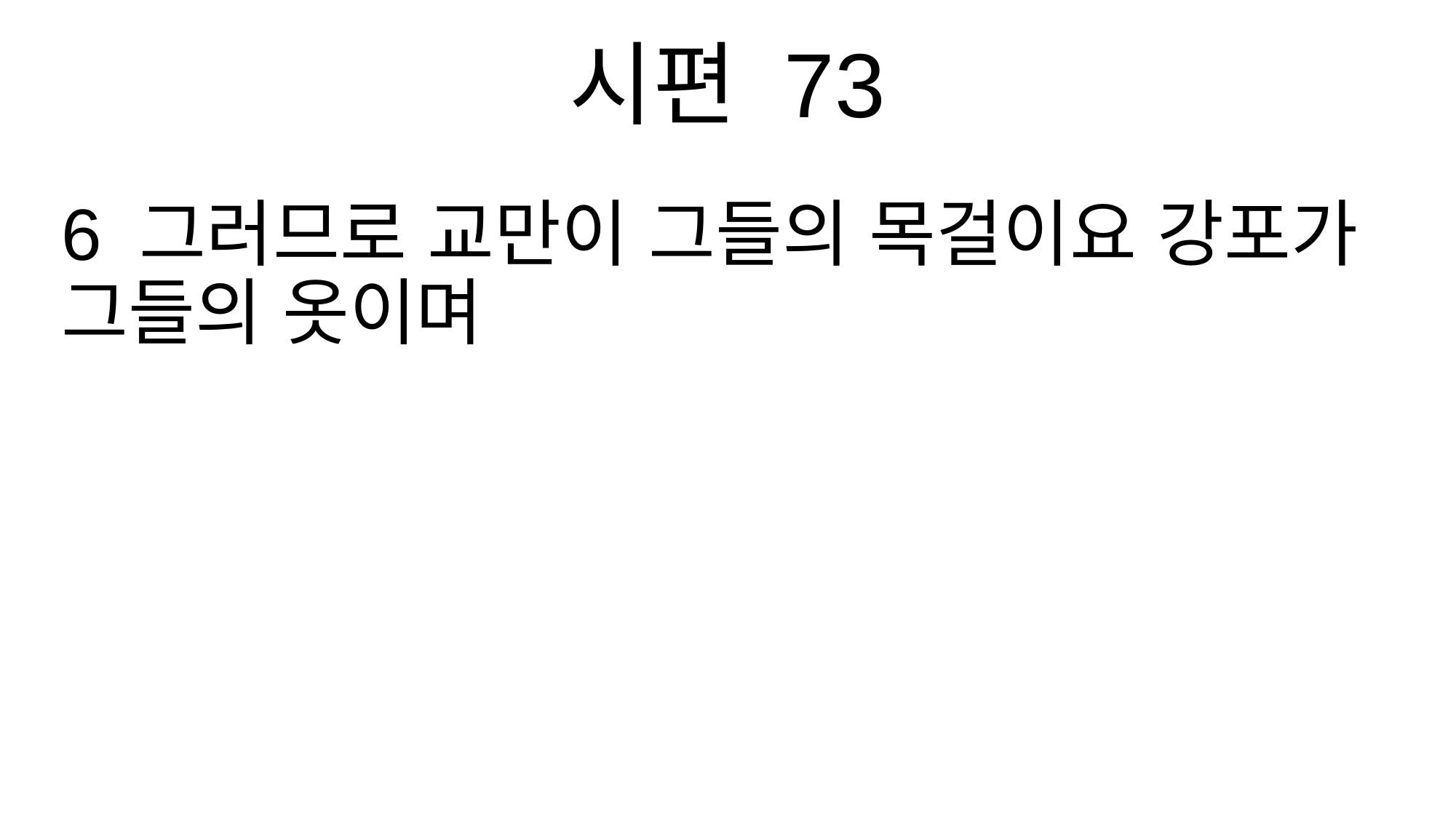

시편 73
6 그러므로 교만이 그들의 목걸이요 강포가 그들의 옷이며